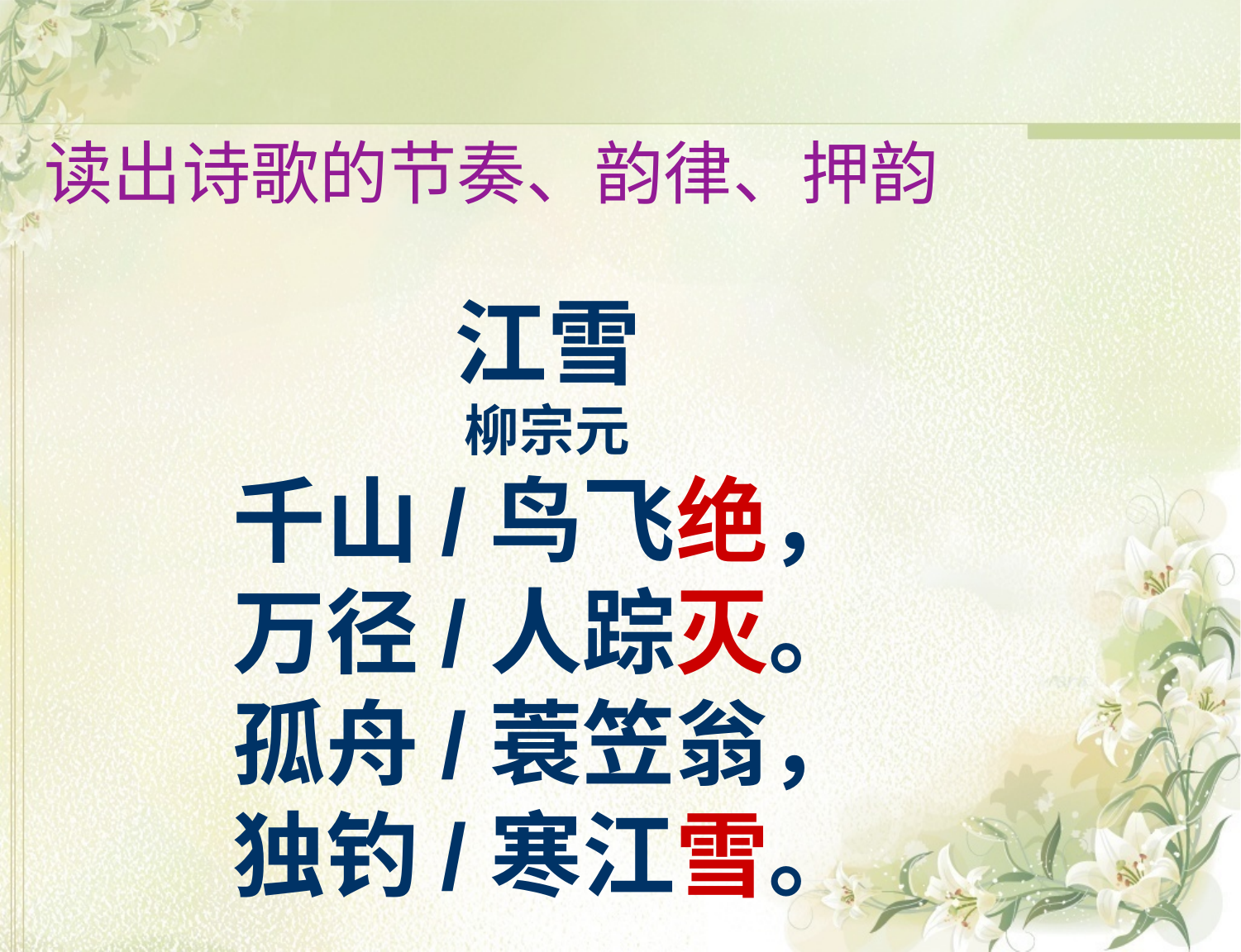

读出诗歌的节奏、韵律、押韵
江雪
柳宗元
千山/鸟飞绝，
万径/人踪灭。
孤舟/蓑笠翁，
独钓/寒江雪。